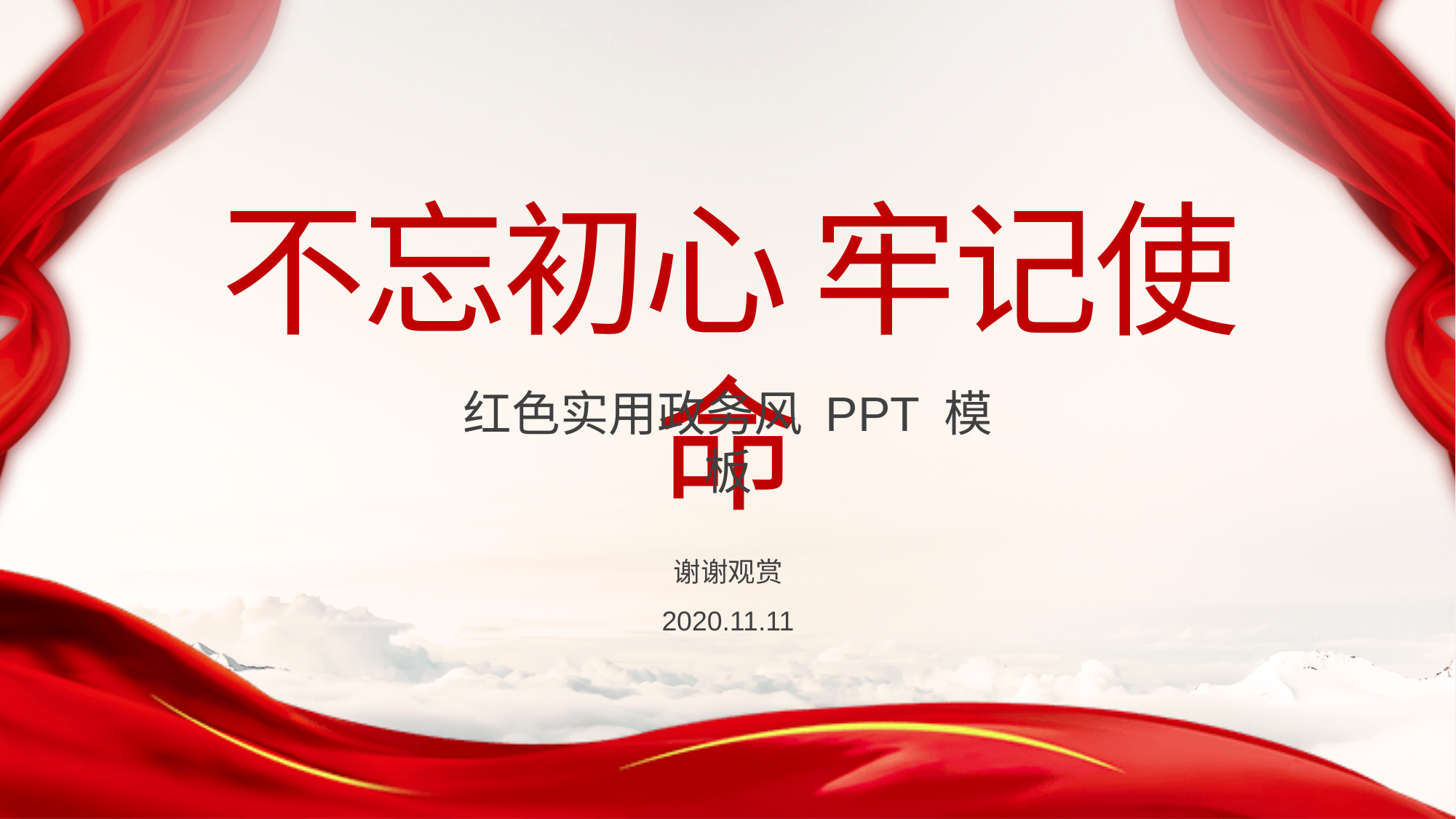

不忘初心 牢记使命
红色实用政务风 PPT 模板
谢谢观赏
2020.11.11